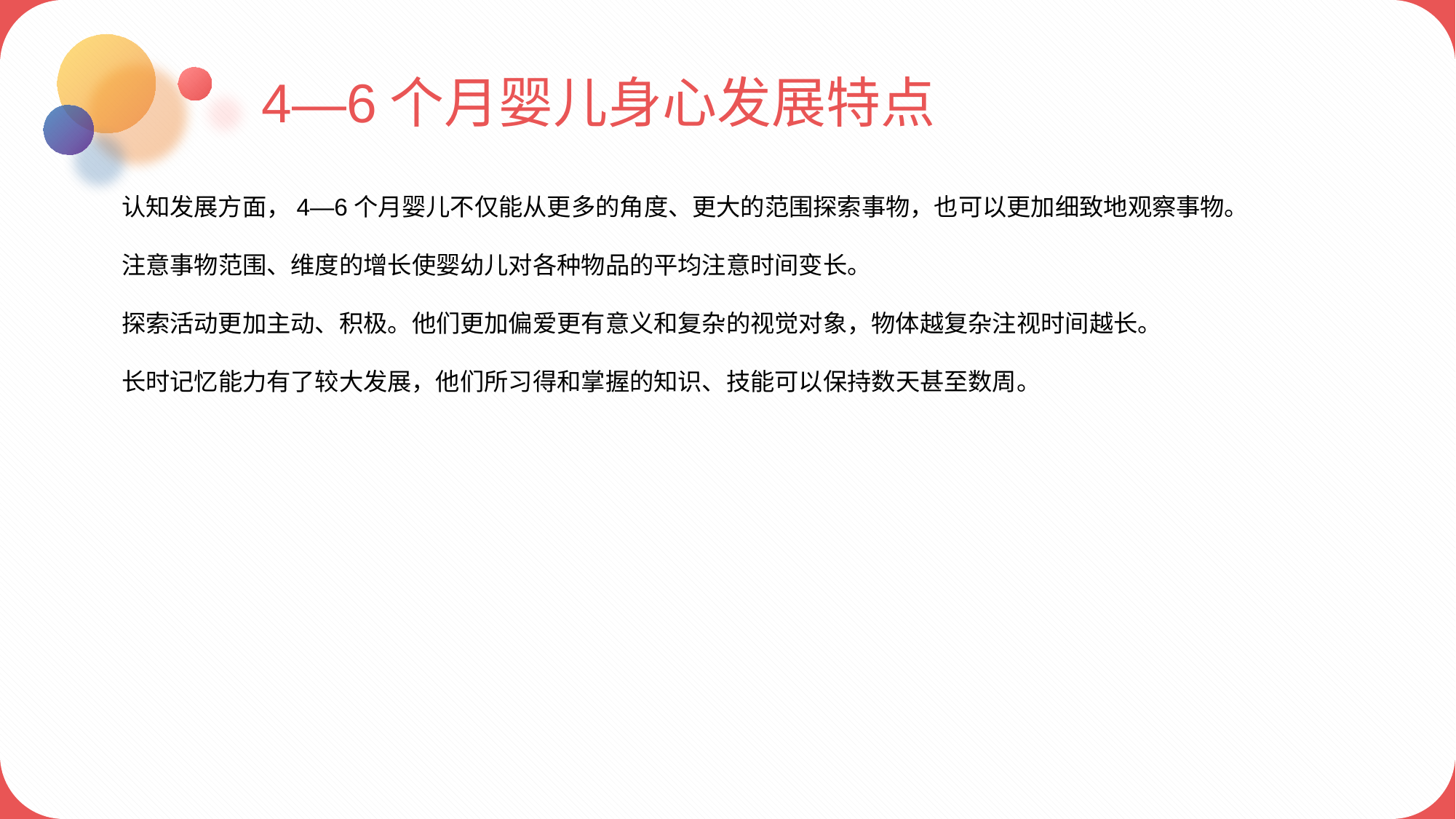

4—6个月婴儿身心发展特点
认知发展方面，4—6个月婴儿不仅能从更多的角度、更大的范围探索事物，也可以更加细致地观察事物。

注意事物范围、维度的增长使婴幼儿对各种物品的平均注意时间变长。

探索活动更加主动、积极。他们更加偏爱更有意义和复杂的视觉对象，物体越复杂注视时间越长。

长时记忆能力有了较大发展，他们所习得和掌握的知识、技能可以保持数天甚至数周。